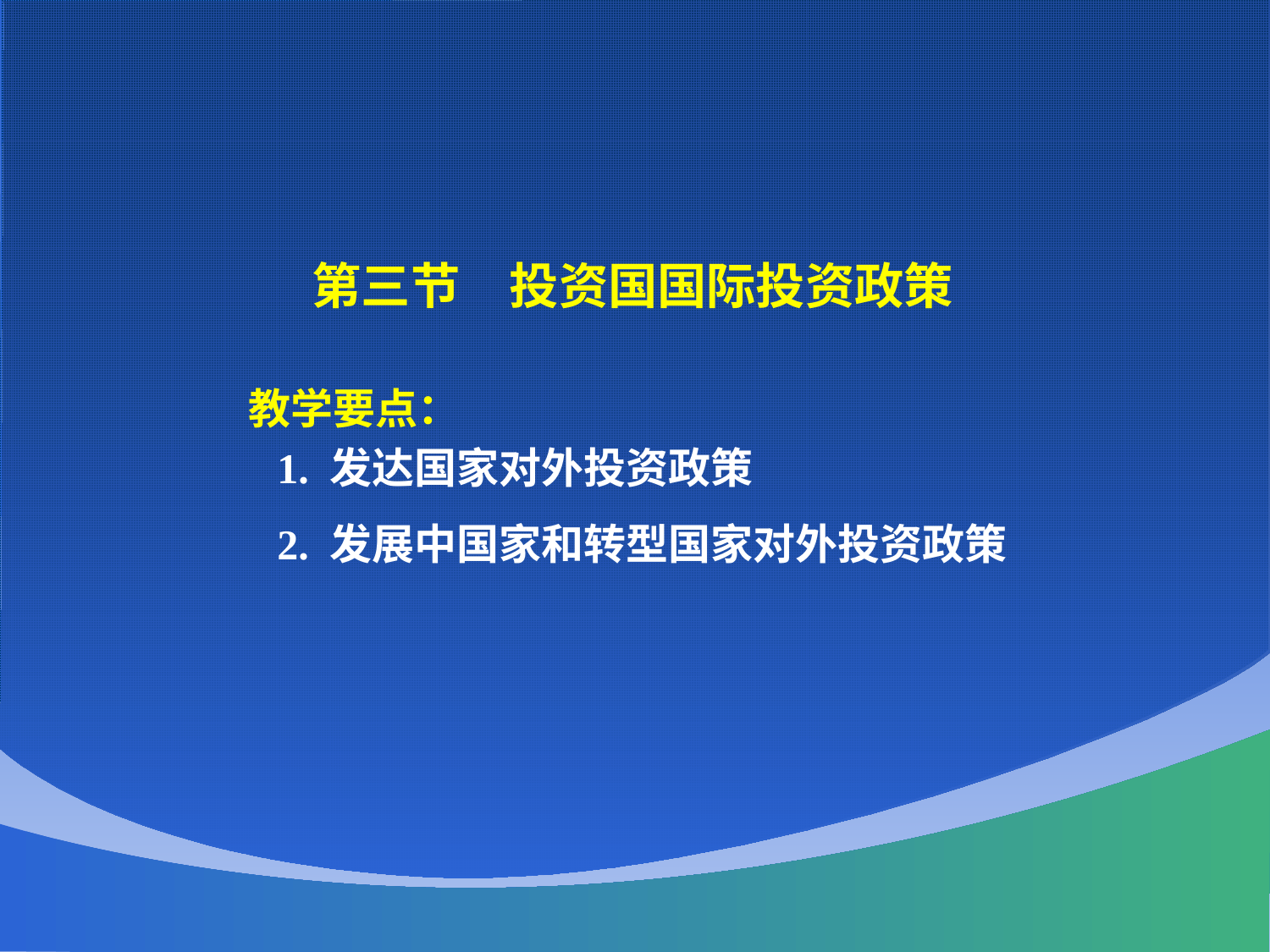

第三节　投资国国际投资政策

                 教学要点：
                   1. 发达国家对外投资政策
                   2. 发展中国家和转型国家对外投资政策